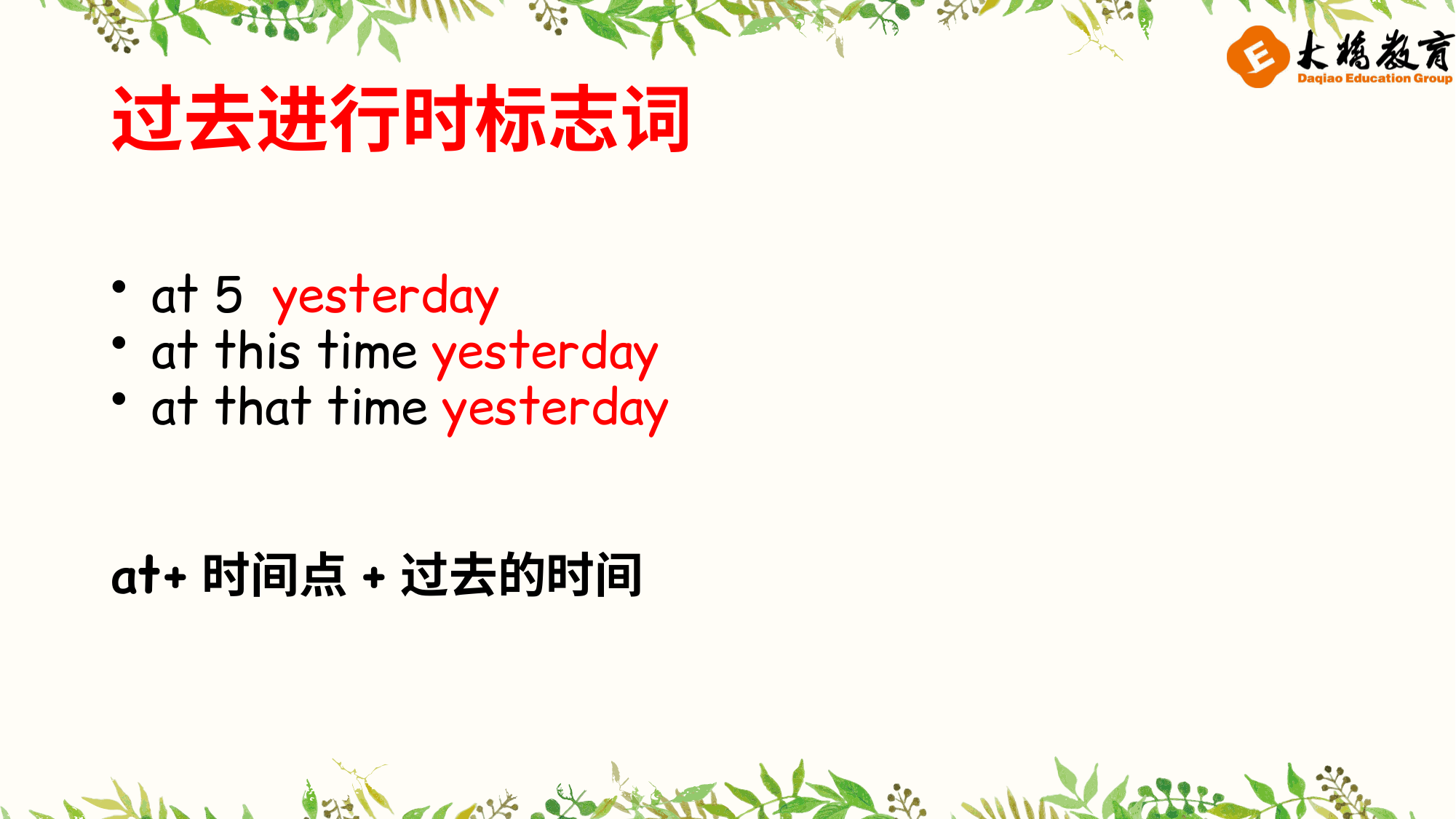

# 过去进行时标志词
at 5  yesterday
at this time yesterday
at that time yesterday

at+时间点+过去的时间